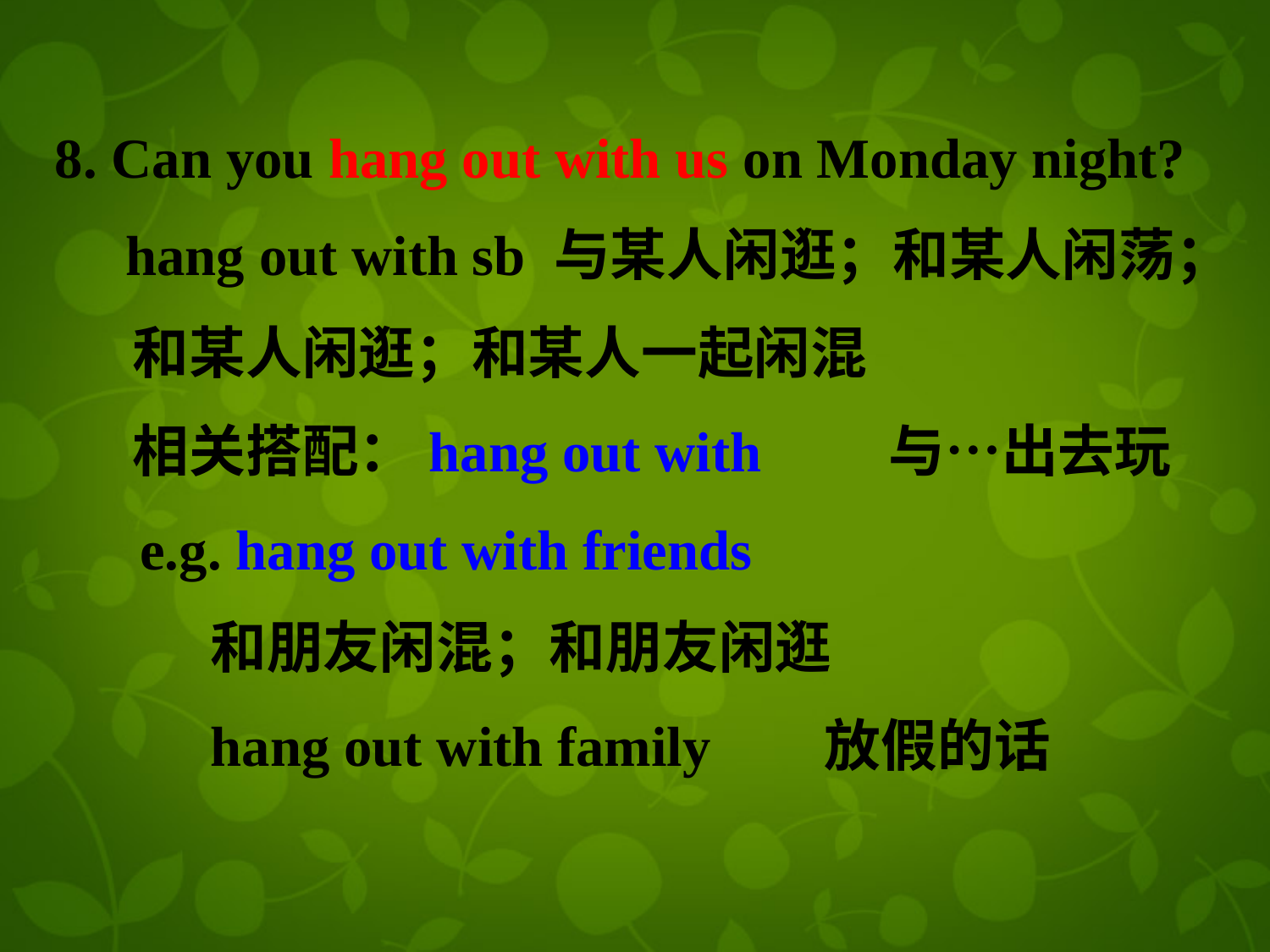

8. Can you hang out with us on Monday night?
     hang out with sb 与某人闲逛；和某人闲荡；
     和某人闲逛；和某人一起闲混
     相关搭配：hang out with        与…出去玩
      e.g. hang out with friends
           和朋友闲混；和朋友闲逛
           hang out with family       放假的话